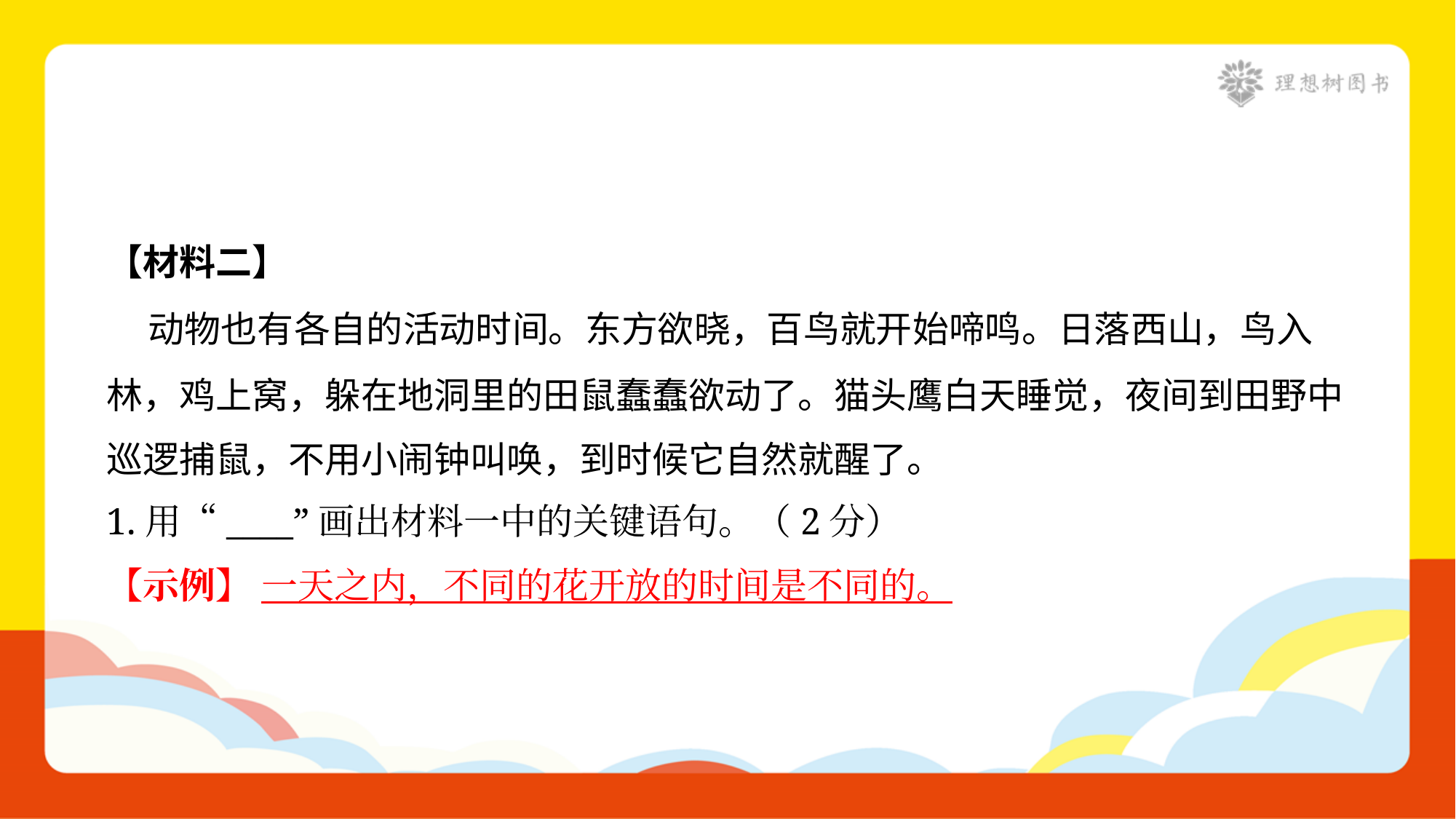

【材料二】
    动物也有各自的活动时间。东方欲晓，百鸟就开始啼鸣。日落西山，鸟入
林，鸡上窝，躲在地洞里的田鼠蠢蠢欲动了。猫头鹰白天睡觉，夜间到田野中
巡逻捕鼠，不用小闹钟叫唤，到时候它自然就醒了。
1.用“____”画出材料一中的关键语句。（2分）
【示例】 一天之内，不同的花开放的时间是不同的。